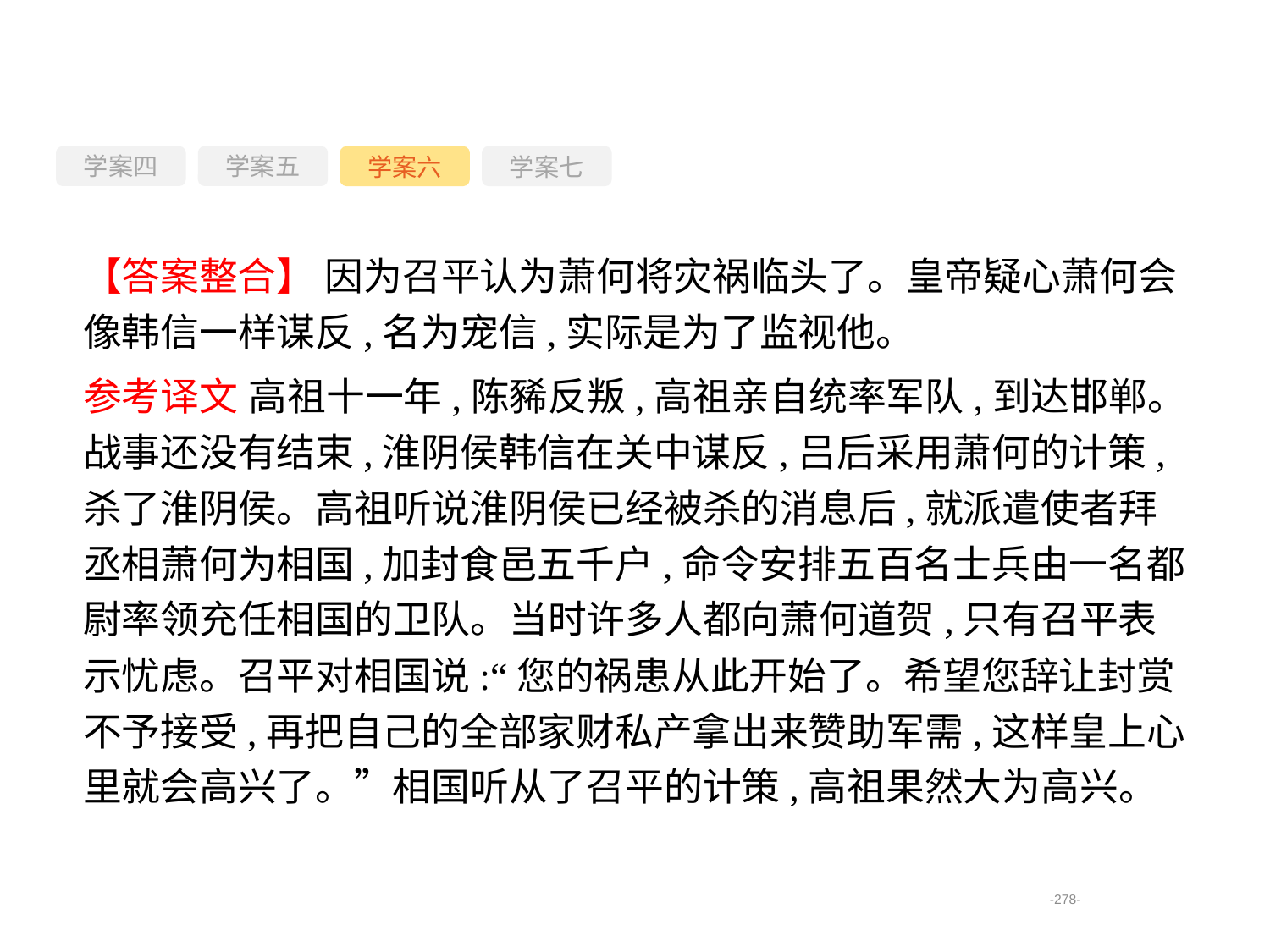

学案四
学案六
学案七
学案五
【答案整合】 因为召平认为萧何将灾祸临头了。皇帝疑心萧何会像韩信一样谋反,名为宠信,实际是为了监视他。
参考译文 高祖十一年,陈豨反叛,高祖亲自统率军队,到达邯郸。战事还没有结束,淮阴侯韩信在关中谋反,吕后采用萧何的计策,杀了淮阴侯。高祖听说淮阴侯已经被杀的消息后,就派遣使者拜丞相萧何为相国,加封食邑五千户,命令安排五百名士兵由一名都尉率领充任相国的卫队。当时许多人都向萧何道贺,只有召平表示忧虑。召平对相国说:“您的祸患从此开始了。希望您辞让封赏不予接受,再把自己的全部家财私产拿出来赞助军需,这样皇上心里就会高兴了。”相国听从了召平的计策,高祖果然大为高兴。
-278-